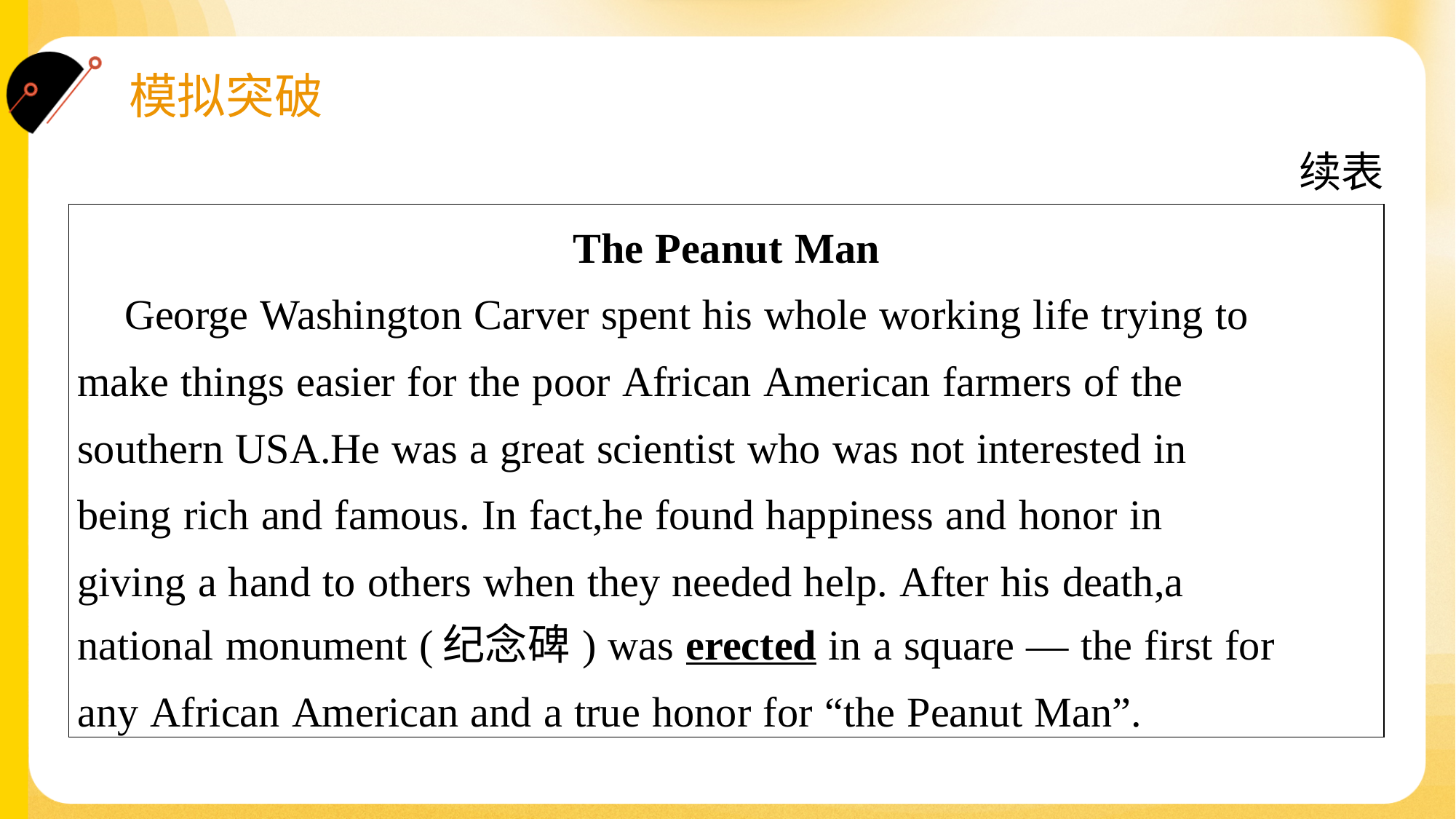

续表
| The Peanut Man George Washington Carver spent his whole working life trying to make things easier for the poor African American farmers of the southern USA.He was a great scientist who was not interested in being rich and famous. In fact,he found happiness and honor in giving a hand to others when they needed help. After his death,a national monument (纪念碑) was erected in a square — the first for any African American and a true honor for “the Peanut Man”. |
| --- |